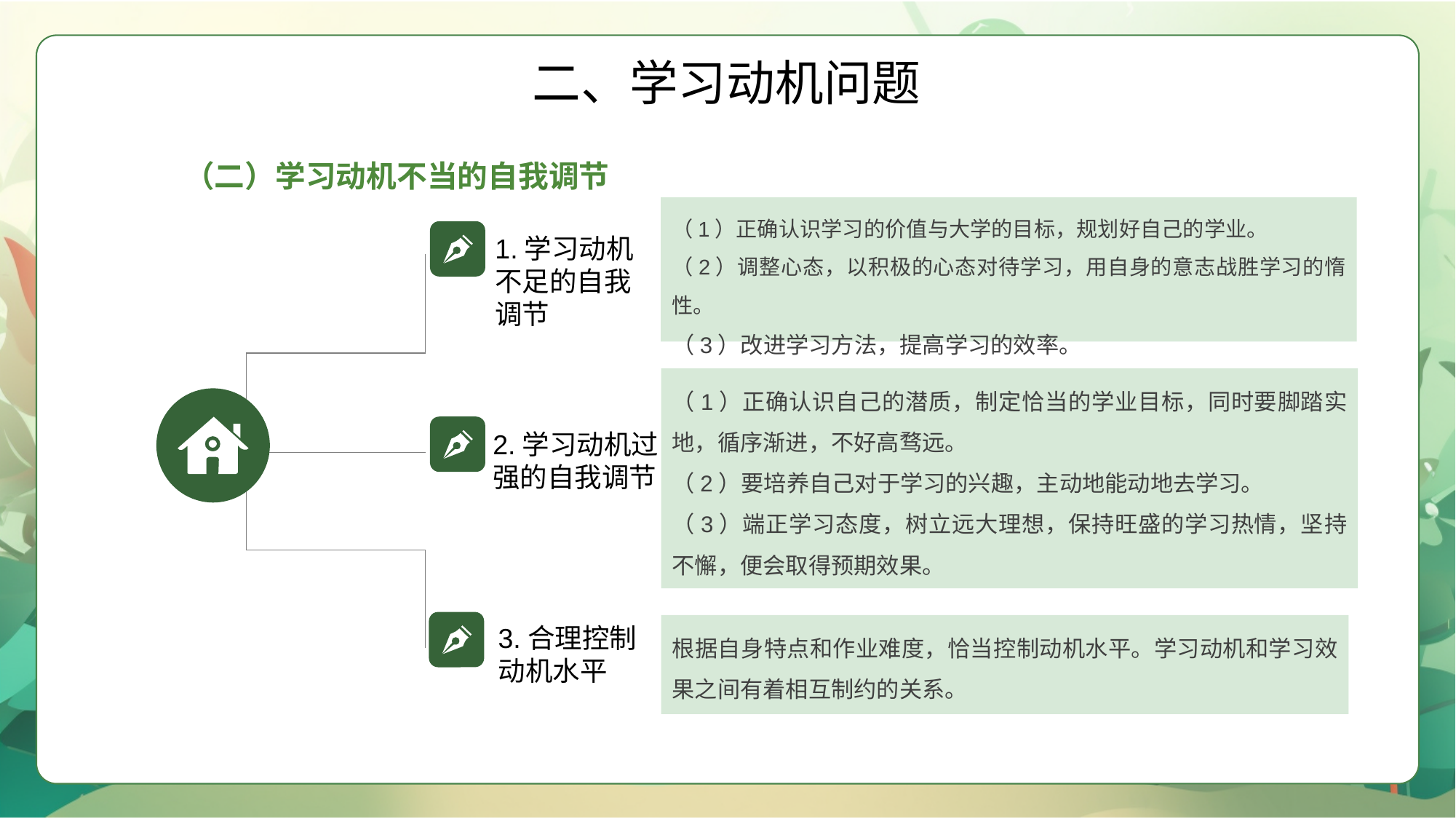

二、学习动机问题
（二）学习动机不当的自我调节
（1）正确认识学习的价值与大学的目标，规划好自己的学业。
（2）调整心态，以积极的心态对待学习，用自身的意志战胜学习的惰性。
（3）改进学习方法，提高学习的效率。

1.学习动机不足的自我调节
（1）正确认识自己的潜质，制定恰当的学业目标，同时要脚踏实地，循序渐进，不好高骛远。
（2）要培养自己对于学习的兴趣，主动地能动地去学习。
（3）端正学习态度，树立远大理想，保持旺盛的学习热情，坚持不懈，便会取得预期效果。

2.学习动机过强的自我调节

根据自身特点和作业难度，恰当控制动机水平。学习动机和学习效果之间有着相互制约的关系。
3.合理控制动机水平